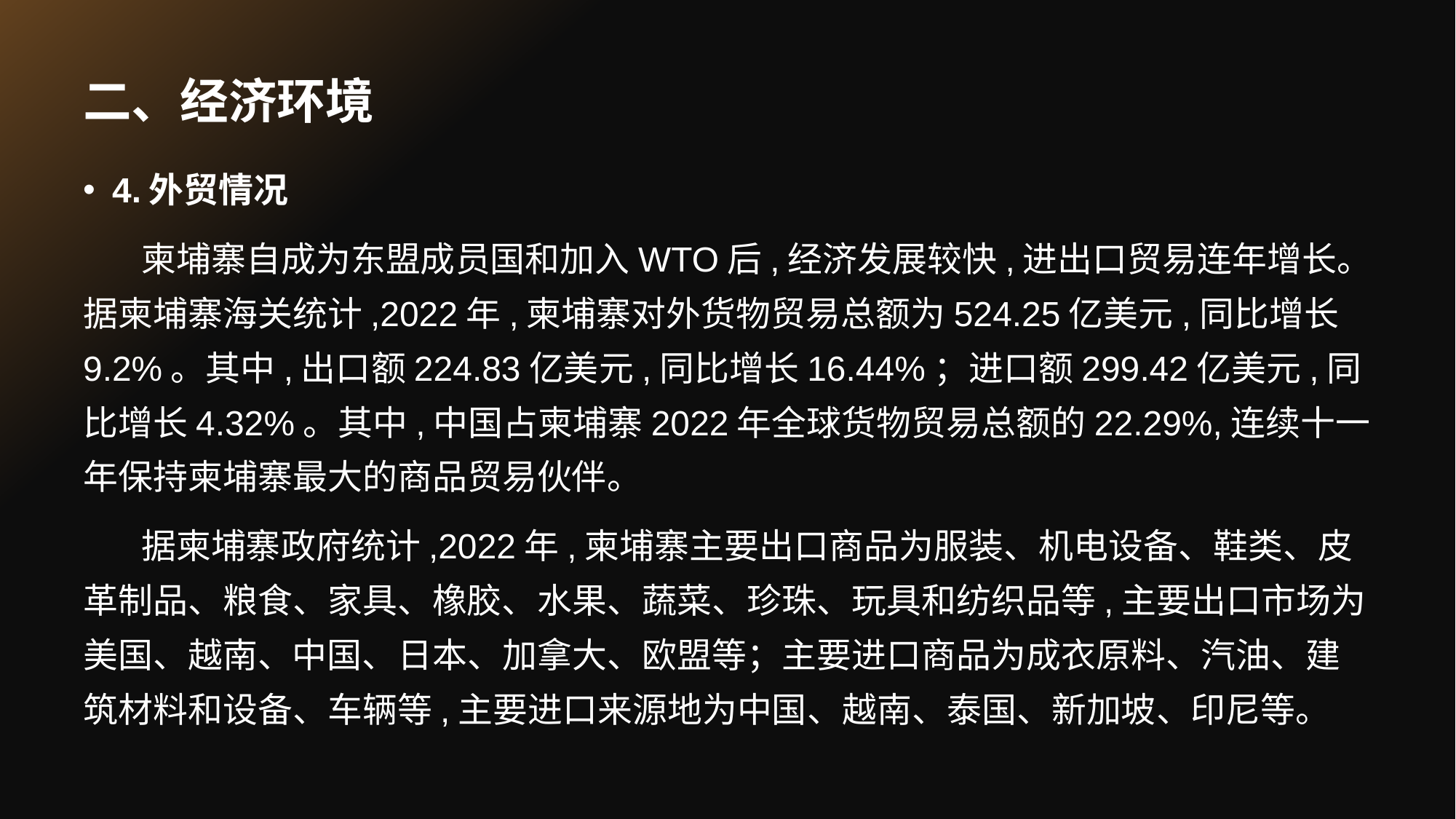

# 二、经济环境
4.外贸情况
柬埔寨自成为东盟成员国和加入WTO后,经济发展较快,进出口贸易连年增长。据柬埔寨海关统计,2022年,柬埔寨对外货物贸易总额为524.25亿美元,同比增长9.2%。其中,出口额224.83亿美元,同比增长16.44%；进口额299.42亿美元,同比增长4.32%。其中,中国占柬埔寨2022年全球货物贸易总额的22.29%,连续十一年保持柬埔寨最大的商品贸易伙伴。
据柬埔寨政府统计,2022年,柬埔寨主要出口商品为服装、机电设备、鞋类、皮革制品、粮食、家具、橡胶、水果、蔬菜、珍珠、玩具和纺织品等,主要出口市场为美国、越南、中国、日本、加拿大、欧盟等；主要进口商品为成衣原料、汽油、建筑材料和设备、车辆等,主要进口来源地为中国、越南、泰国、新加坡、印尼等。